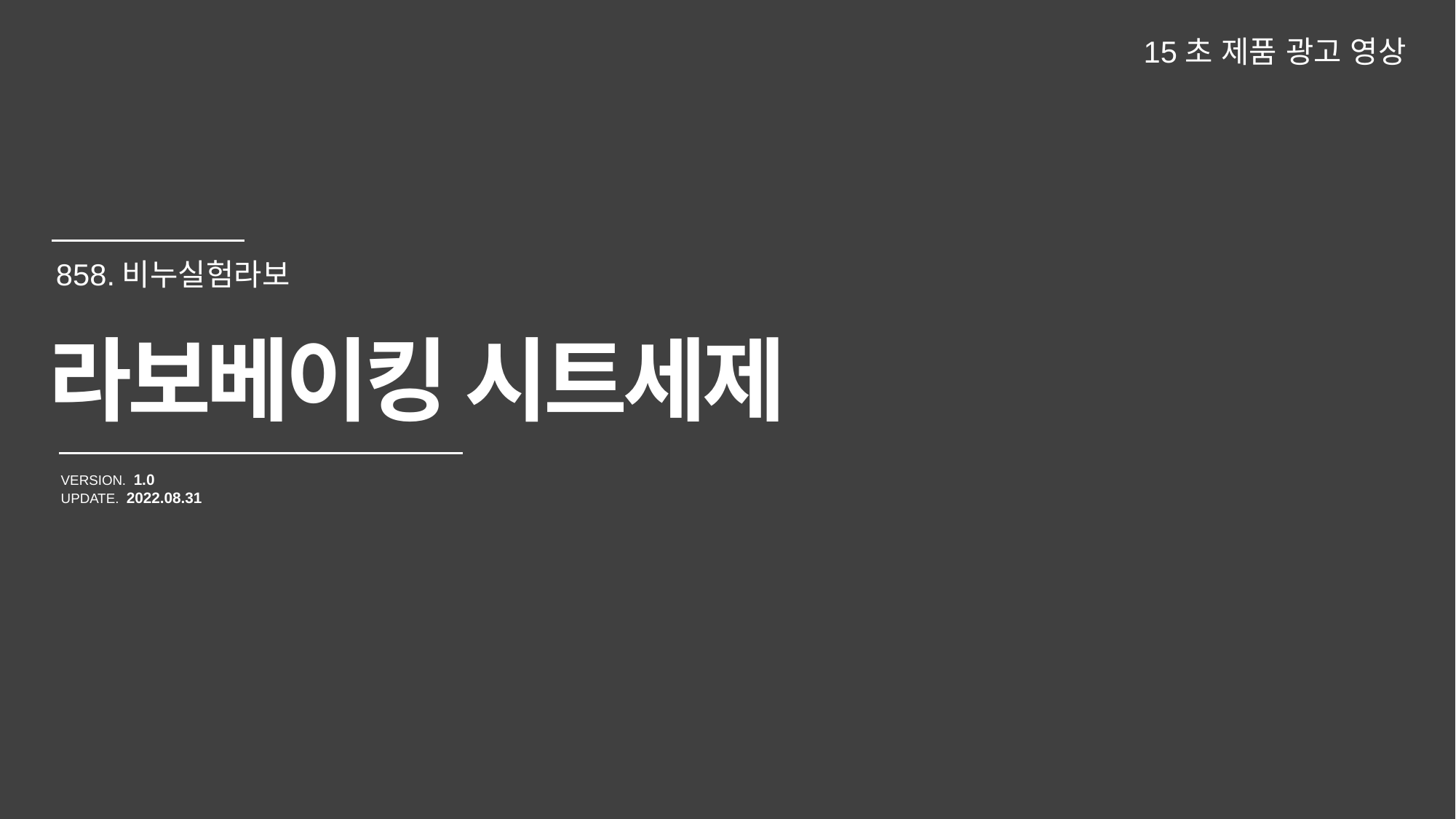

15초 제품 광고 영상
라보베이킹 시트세제
VERSION.  1.0
UPDATE.  2022.08.31

858.비누실험라보